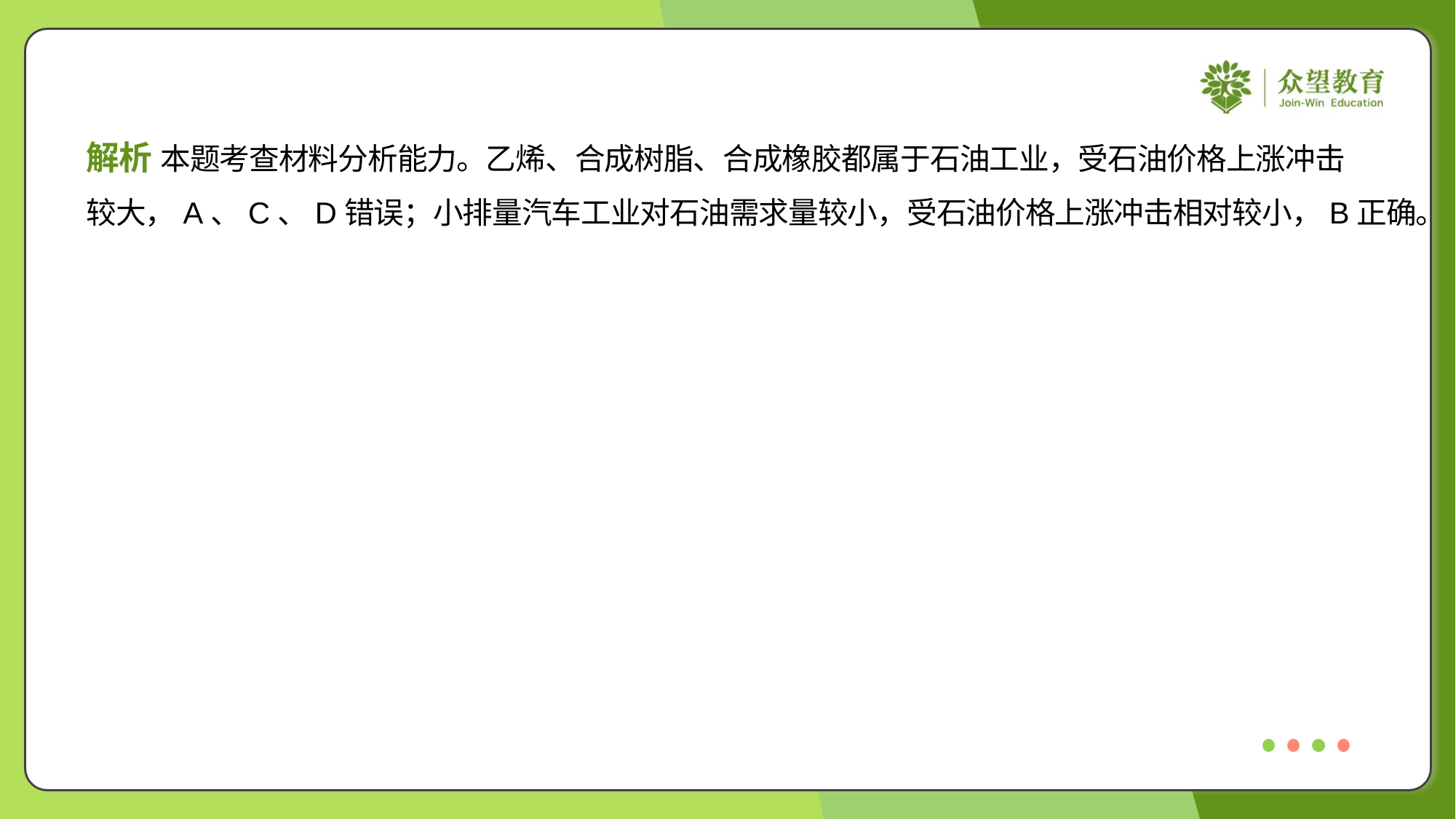

解析 本题考查材料分析能力。乙烯、合成树脂、合成橡胶都属于石油工业，受石油价格上涨冲击
较大，A、C、D错误；小排量汽车工业对石油需求量较小，受石油价格上涨冲击相对较小，B正确。